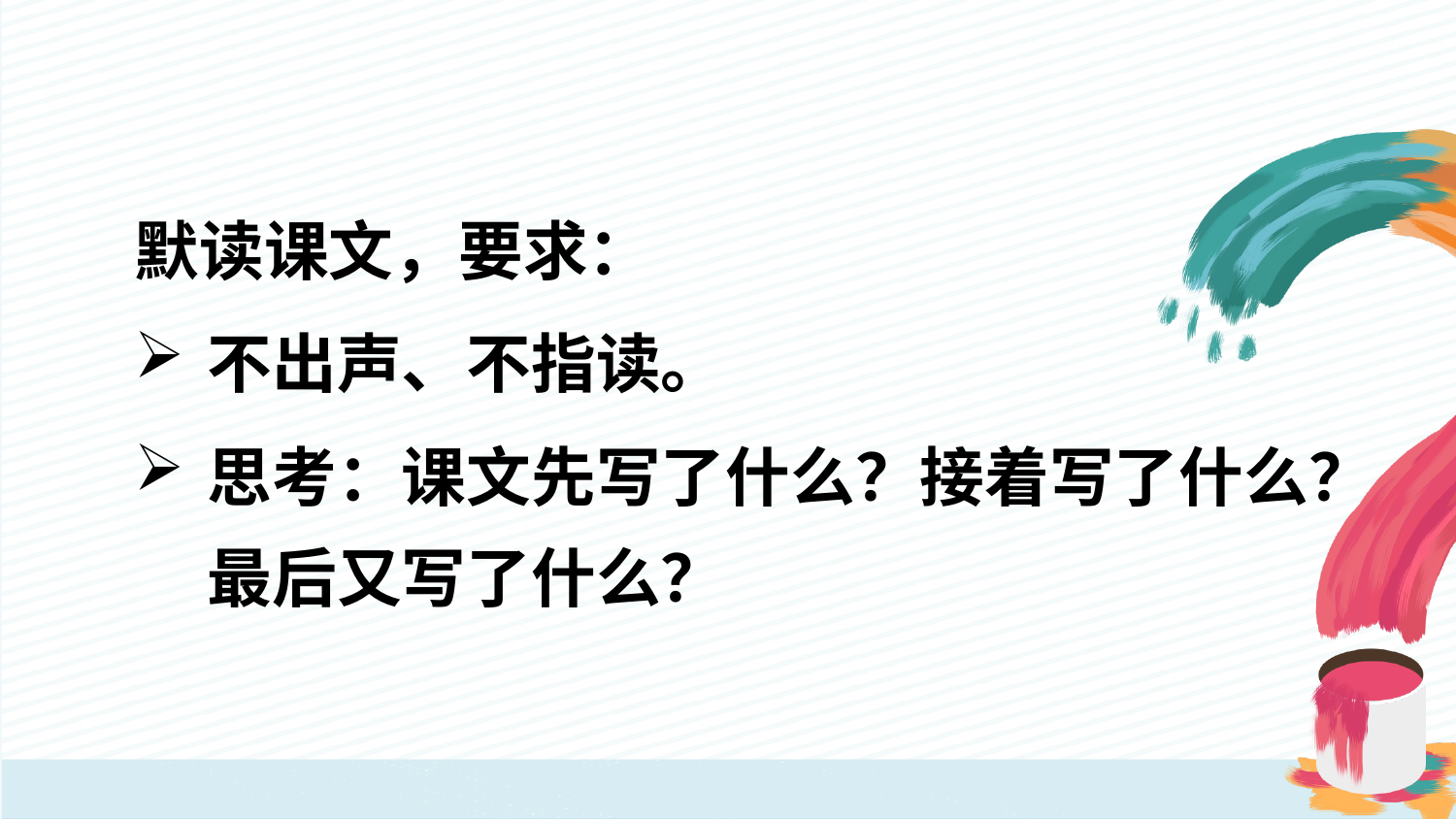

默读课文，要求：
不出声、不指读。
思考：课文先写了什么？接着写了什么？最后又写了什么？